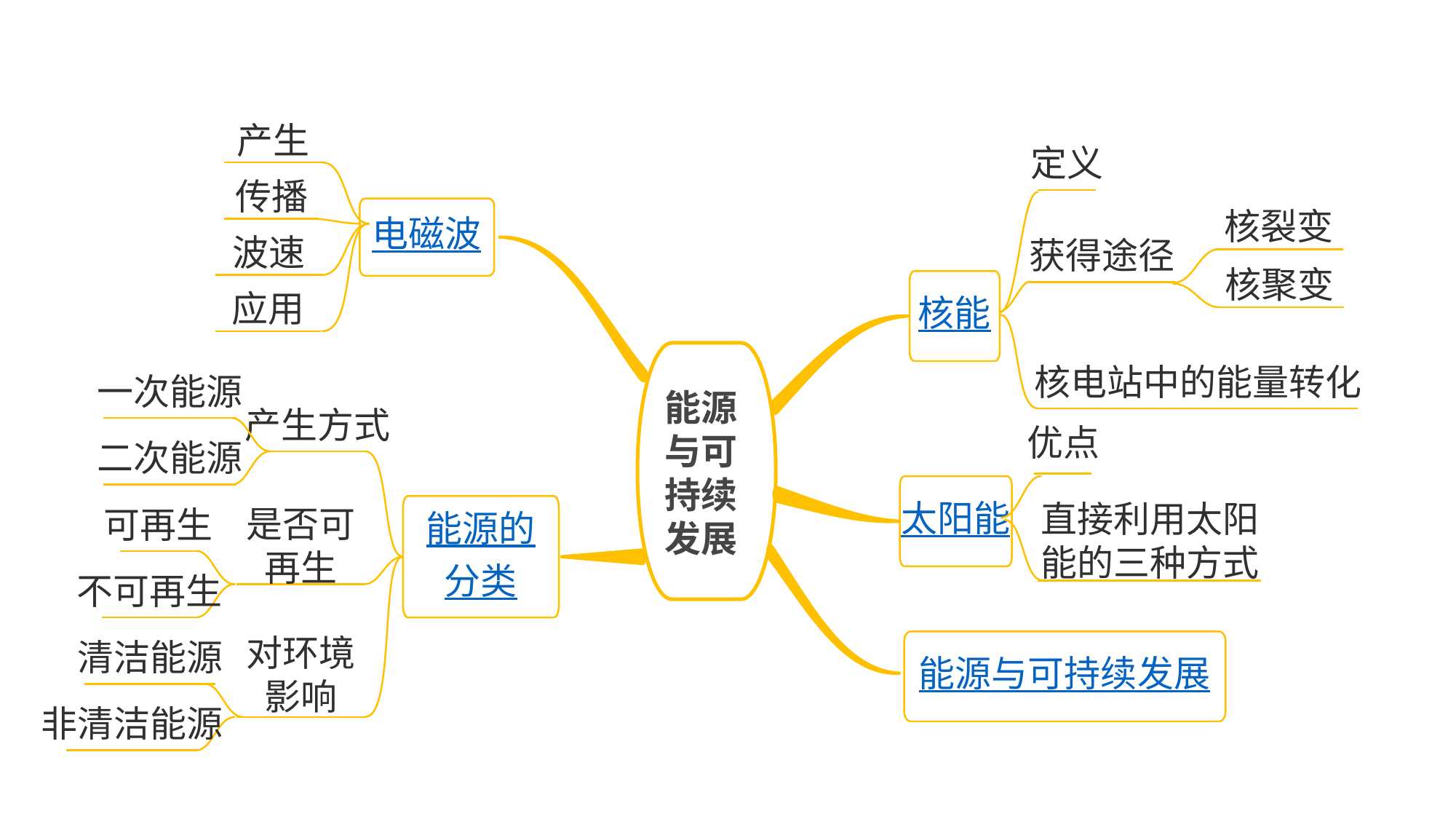

产生

定义

传播

电磁波

核裂变

获得途径

波速

核聚变

核能

应用
能源
与可
持续
发展
核电站中的能量转化

一次能源

产生方式

优点

二次能源

太阳能

可再生

能源的
分类

直接利用太阳
能的三种方式

是否可
再生

不可再生

能源与可持续发展
对环境
影响

清洁能源

非清洁能源